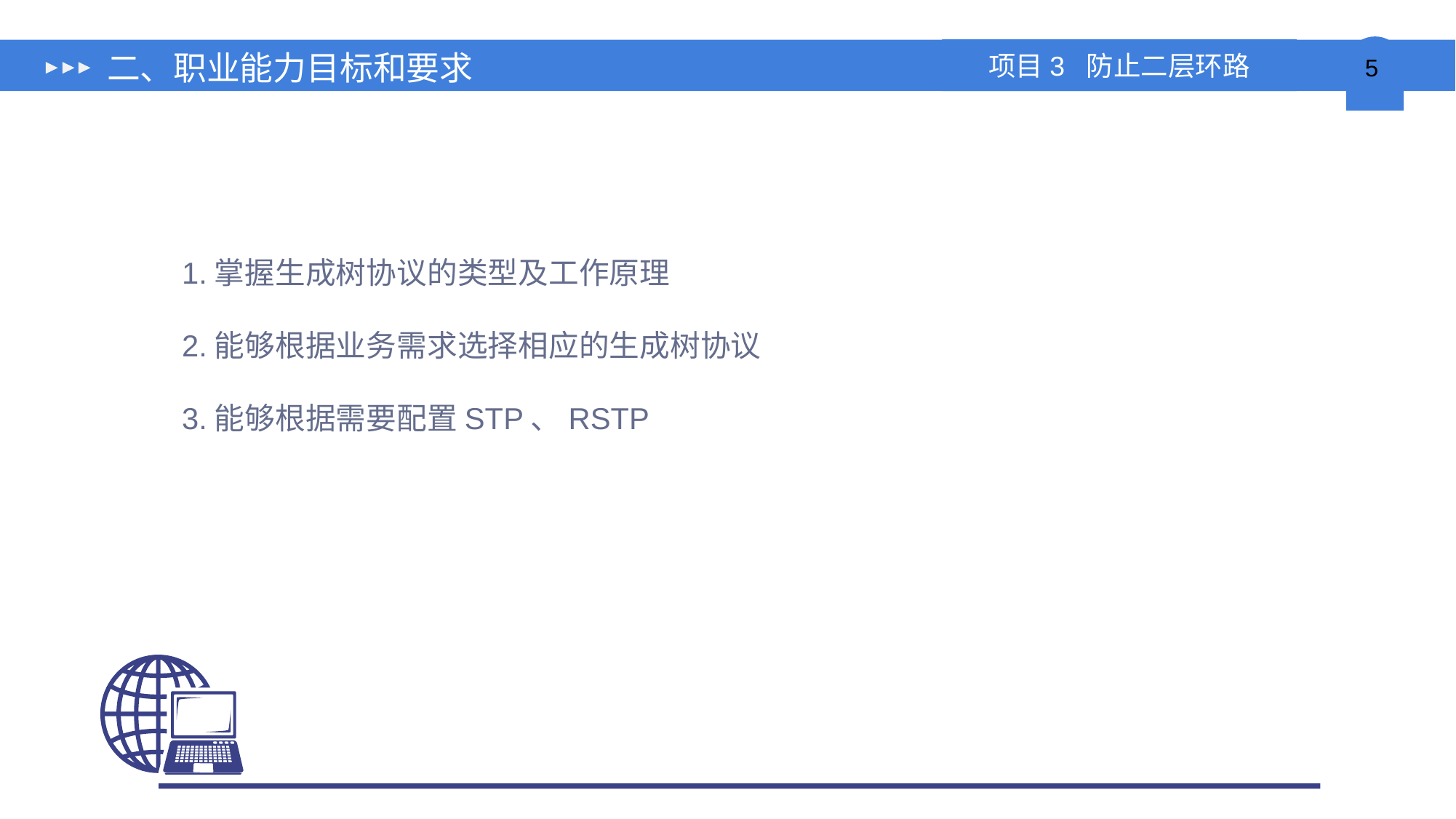

# 二、职业能力目标和要求
1.掌握生成树协议的类型及工作原理
2.能够根据业务需求选择相应的生成树协议
3.能够根据需要配置STP、RSTP